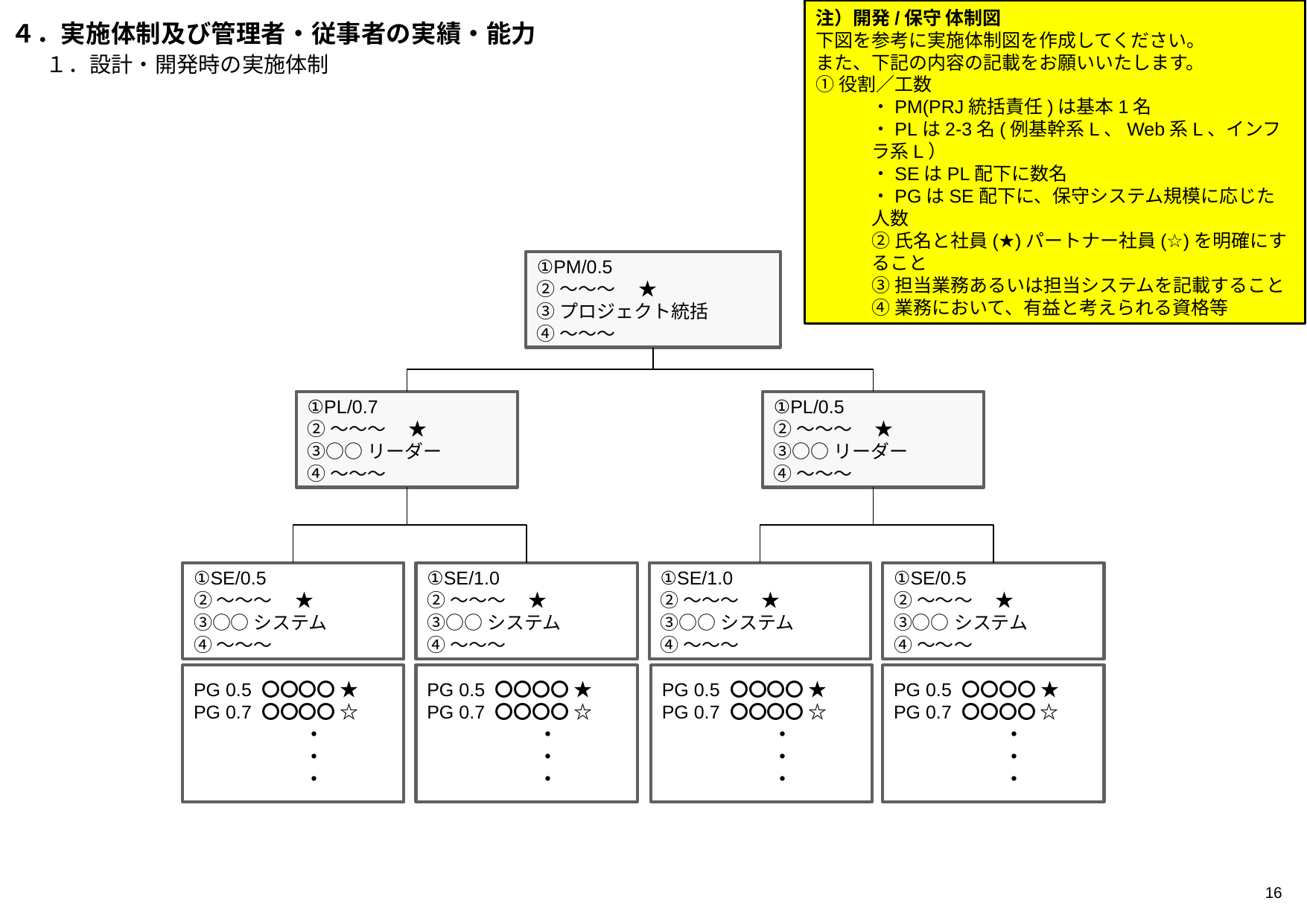

注）開発/保守 体制図
下図を参考に実施体制図を作成してください。
また、下記の内容の記載をお願いいたします。
①役割／工数
・PM(PRJ統括責任)は基本1名
・PLは2-3名(例基幹系L、Web系L、インフラ系L）
・SEはPL配下に数名
・PGはSE配下に、保守システム規模に応じた人数
②氏名と社員(★)パートナー社員(☆)を明確にすること
③担当業務あるいは担当システムを記載すること
④業務において、有益と考えられる資格等
# ４．実施体制及び管理者・従事者の実績・能力
１．設計・開発時の実施体制
①PM/0.5
②～～～　 ★
③プロジェクト統括
④～～～
①PL/0.7
②～～～　 ★
③○○リーダー
④～～～
①PL/0.5
②～～～　 ★
③○○リーダー
④～～～
①SE/0.5
②～～～　 ★
③○○システム
④～～～
①SE/1.0
②～～～　 ★
③○○システム
④～～～
①SE/1.0
②～～～　 ★
③○○システム
④～～～
①SE/0.5
②～～～　 ★
③○○システム
④～～～
PG 0.5 〇〇〇〇 ★
PG 0.7 〇〇〇〇 ☆
　　　　　　・
　　　　　　・
　　　　　　・
PG 0.5 〇〇〇〇 ★
PG 0.7 〇〇〇〇 ☆
　　　　　　・
　　　　　　・
　　　　　　・
PG 0.5 〇〇〇〇 ★
PG 0.7 〇〇〇〇 ☆
　　　　　　・
　　　　　　・
　　　　　　・
PG 0.5 〇〇〇〇 ★
PG 0.7 〇〇〇〇 ☆
　　　　　　・
　　　　　　・
　　　　　　・